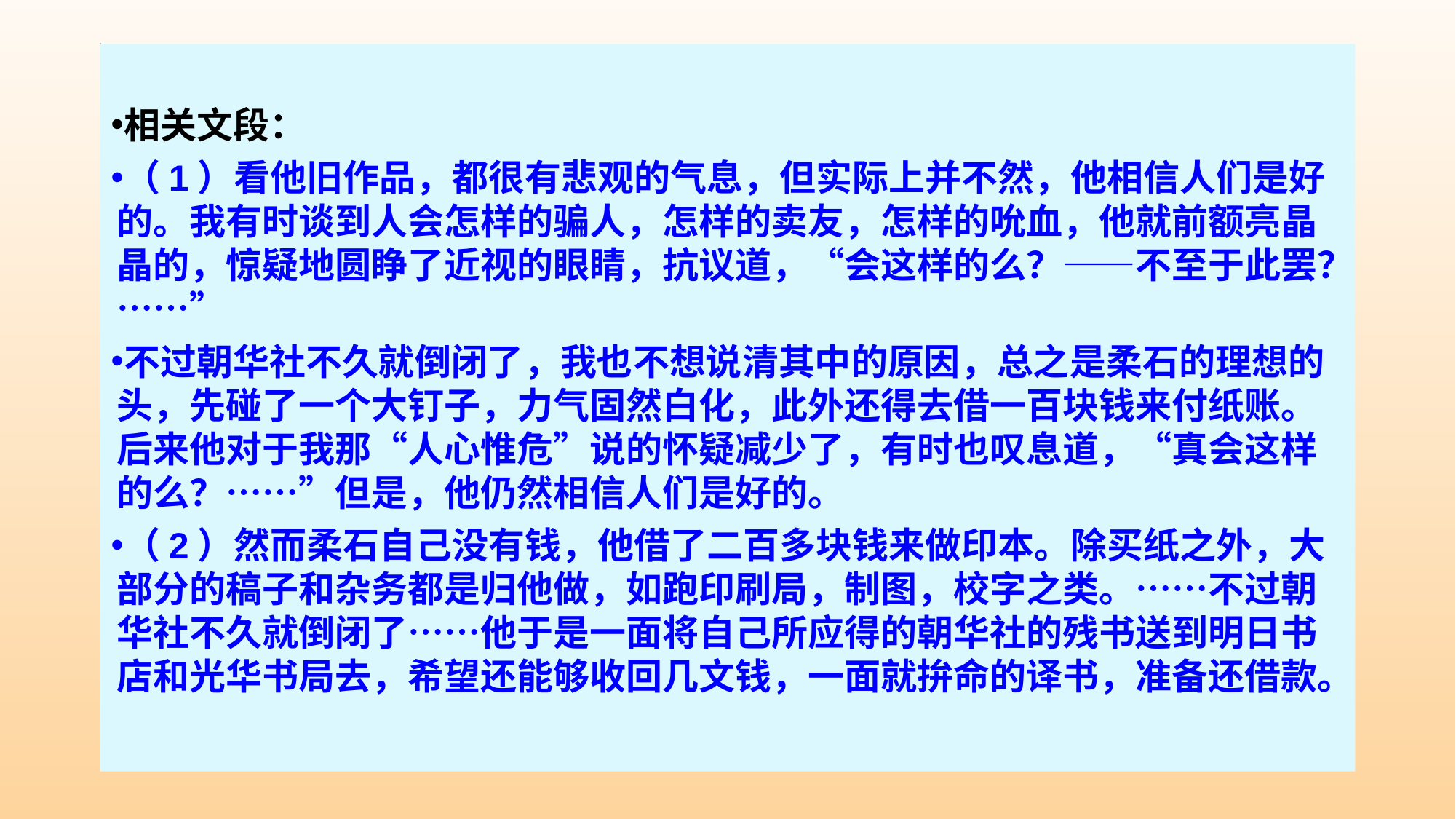

相关文段：
（1）看他旧作品，都很有悲观的气息，但实际上并不然，他相信人们是好的。我有时谈到人会怎样的骗人，怎样的卖友，怎样的吮血，他就前额亮晶晶的，惊疑地圆睁了近视的眼睛，抗议道，“会这样的么？——不至于此罢？……”
不过朝华社不久就倒闭了，我也不想说清其中的原因，总之是柔石的理想的头，先碰了一个大钉子，力气固然白化，此外还得去借一百块钱来付纸账。后来他对于我那“人心惟危”说的怀疑减少了，有时也叹息道，“真会这样的么？……”但是，他仍然相信人们是好的。
（2）然而柔石自己没有钱，他借了二百多块钱来做印本。除买纸之外，大部分的稿子和杂务都是归他做，如跑印刷局，制图，校字之类。……不过朝华社不久就倒闭了……他于是一面将自己所应得的朝华社的残书送到明日书店和光华书局去，希望还能够收回几文钱，一面就拚命的译书，准备还借款。